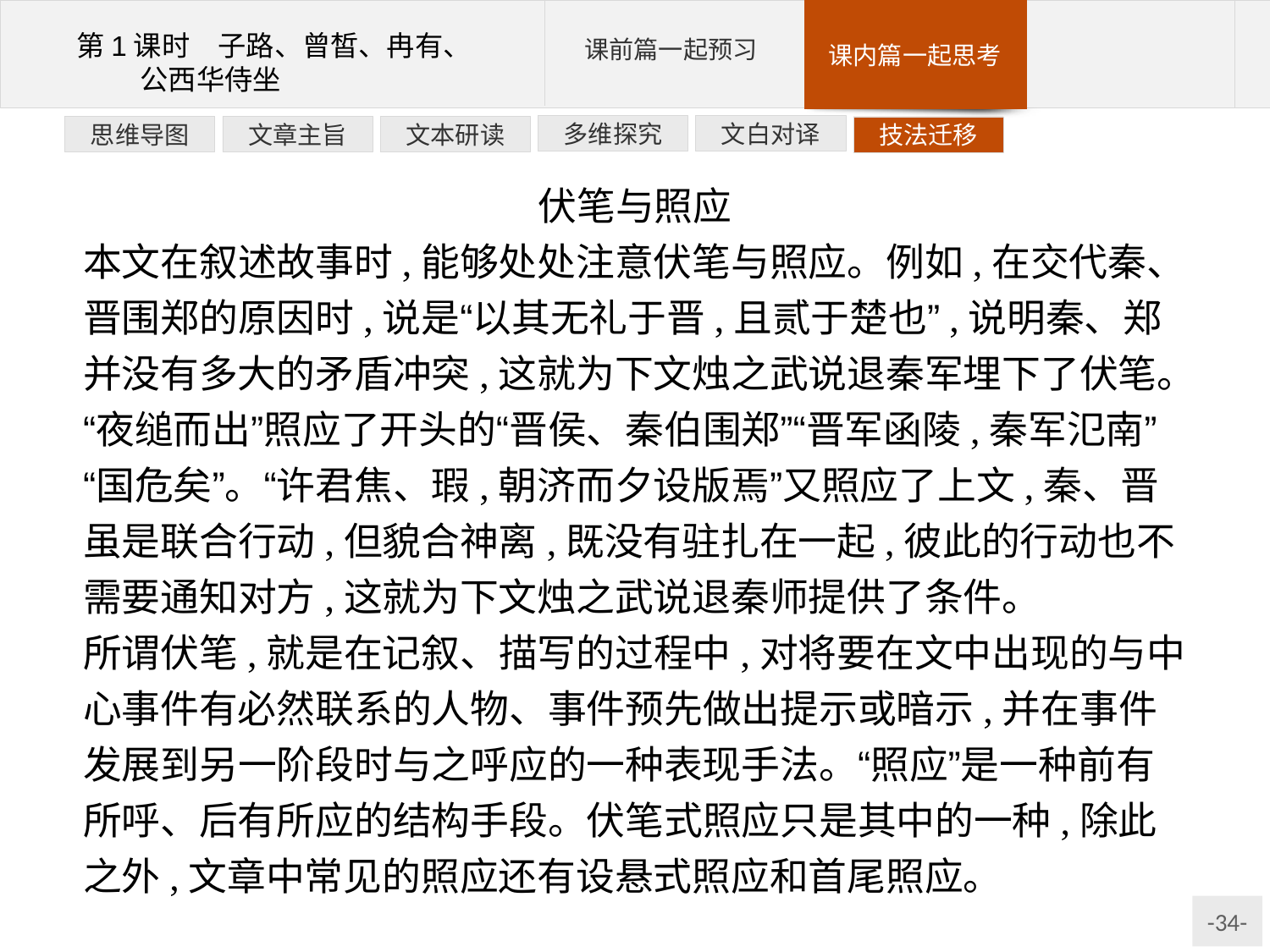

文白对译
多维探究
文本研读
文章主旨
思维导图
技法迁移
伏笔与照应
本文在叙述故事时,能够处处注意伏笔与照应。例如,在交代秦、晋围郑的原因时,说是“以其无礼于晋,且贰于楚也”,说明秦、郑并没有多大的矛盾冲突,这就为下文烛之武说退秦军埋下了伏笔。“夜缒而出”照应了开头的“晋侯、秦伯围郑”“晋军函陵,秦军氾南”“国危矣”。“许君焦、瑕,朝济而夕设版焉”又照应了上文,秦、晋虽是联合行动,但貌合神离,既没有驻扎在一起,彼此的行动也不需要通知对方,这就为下文烛之武说退秦师提供了条件。
所谓伏笔,就是在记叙、描写的过程中,对将要在文中出现的与中心事件有必然联系的人物、事件预先做出提示或暗示,并在事件发展到另一阶段时与之呼应的一种表现手法。“照应”是一种前有所呼、后有所应的结构手段。伏笔式照应只是其中的一种,除此之外,文章中常见的照应还有设悬式照应和首尾照应。